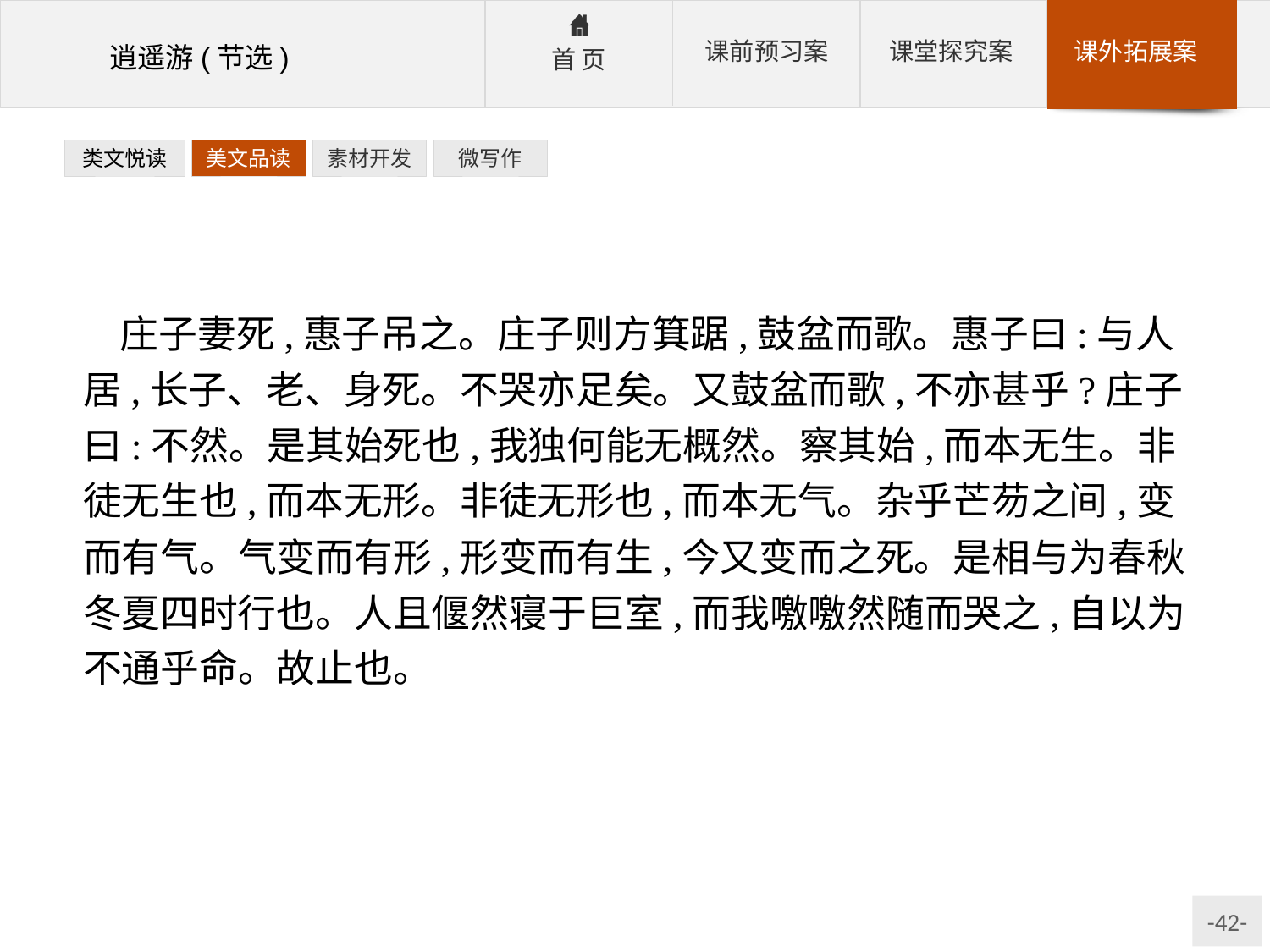

类文悦读
美文品读
素材开发
微写作
庄子妻死,惠子吊之。庄子则方箕踞,鼓盆而歌。惠子曰:与人居,长子、老、身死。不哭亦足矣。又鼓盆而歌,不亦甚乎?庄子曰:不然。是其始死也,我独何能无概然。察其始,而本无生。非徒无生也,而本无形。非徒无形也,而本无气。杂乎芒芴之间,变而有气。气变而有形,形变而有生,今又变而之死。是相与为春秋冬夏四时行也。人且偃然寝于巨室,而我噭噭然随而哭之,自以为不通乎命。故止也。